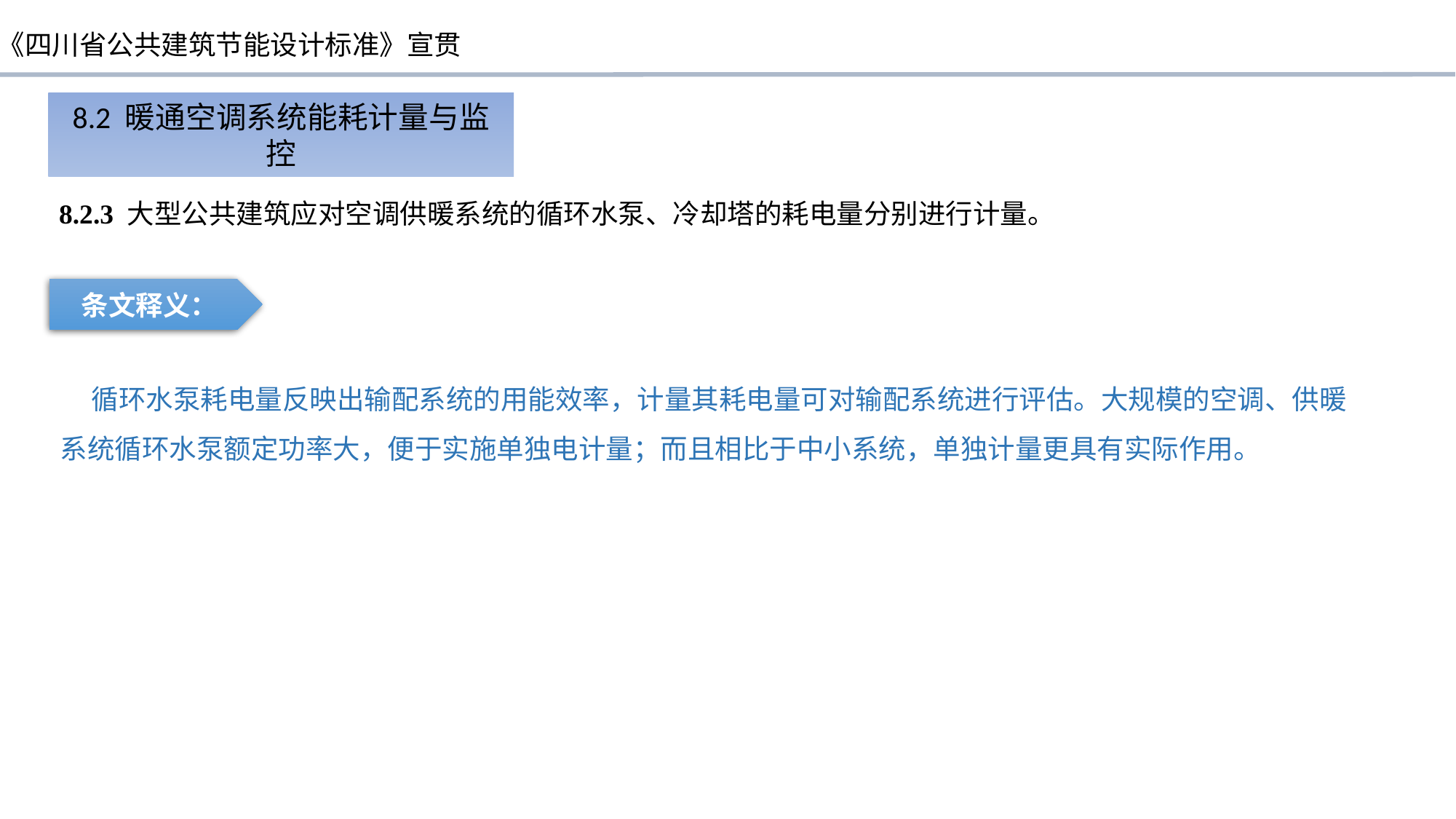

8.2 暖通空调系统能耗计量与监控
8.2.3 大型公共建筑应对空调供暖系统的循环水泵、冷却塔的耗电量分别进行计量。
条文释义：
    循环水泵耗电量反映出输配系统的用能效率，计量其耗电量可对输配系统进行评估。大规模的空调、供暖系统循环水泵额定功率大，便于实施单独电计量；而且相比于中小系统，单独计量更具有实际作用。